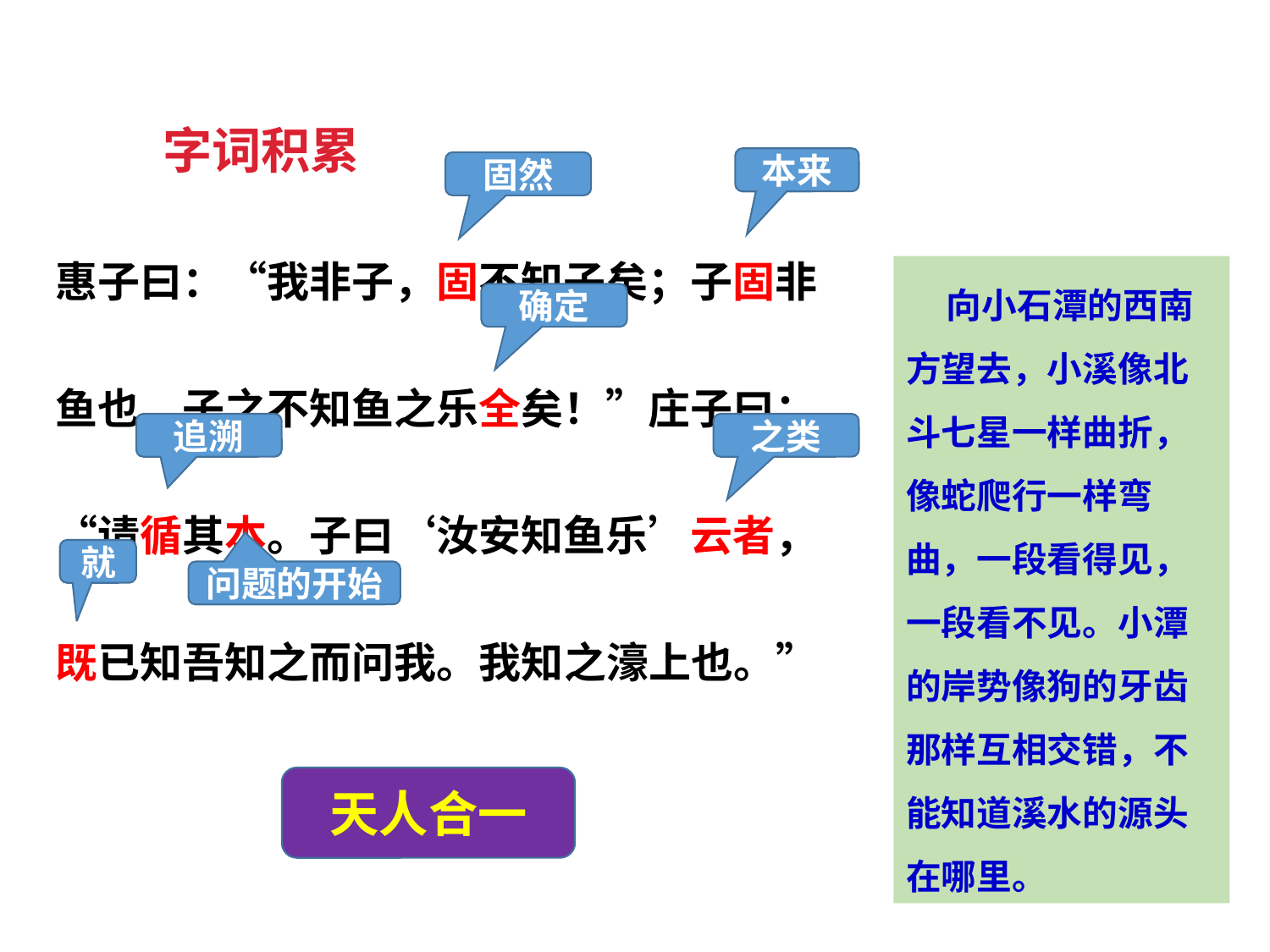

字词积累
本来
固然
惠子曰：“我非子，固不知子矣；子固非鱼也，子之不知鱼之乐全矣！”庄子曰：“请循其本。子曰‘汝安知鱼乐’云者，既已知吾知之而问我。我知之濠上也。”
    向小石潭的西南方望去，小溪像北斗七星一样曲折，像蛇爬行一样弯曲，一段看得见，一段看不见。小潭的岸势像狗的牙齿那样互相交错，不能知道溪水的源头在哪里。
确定
追溯
之类
就
问题的开始
天人合一